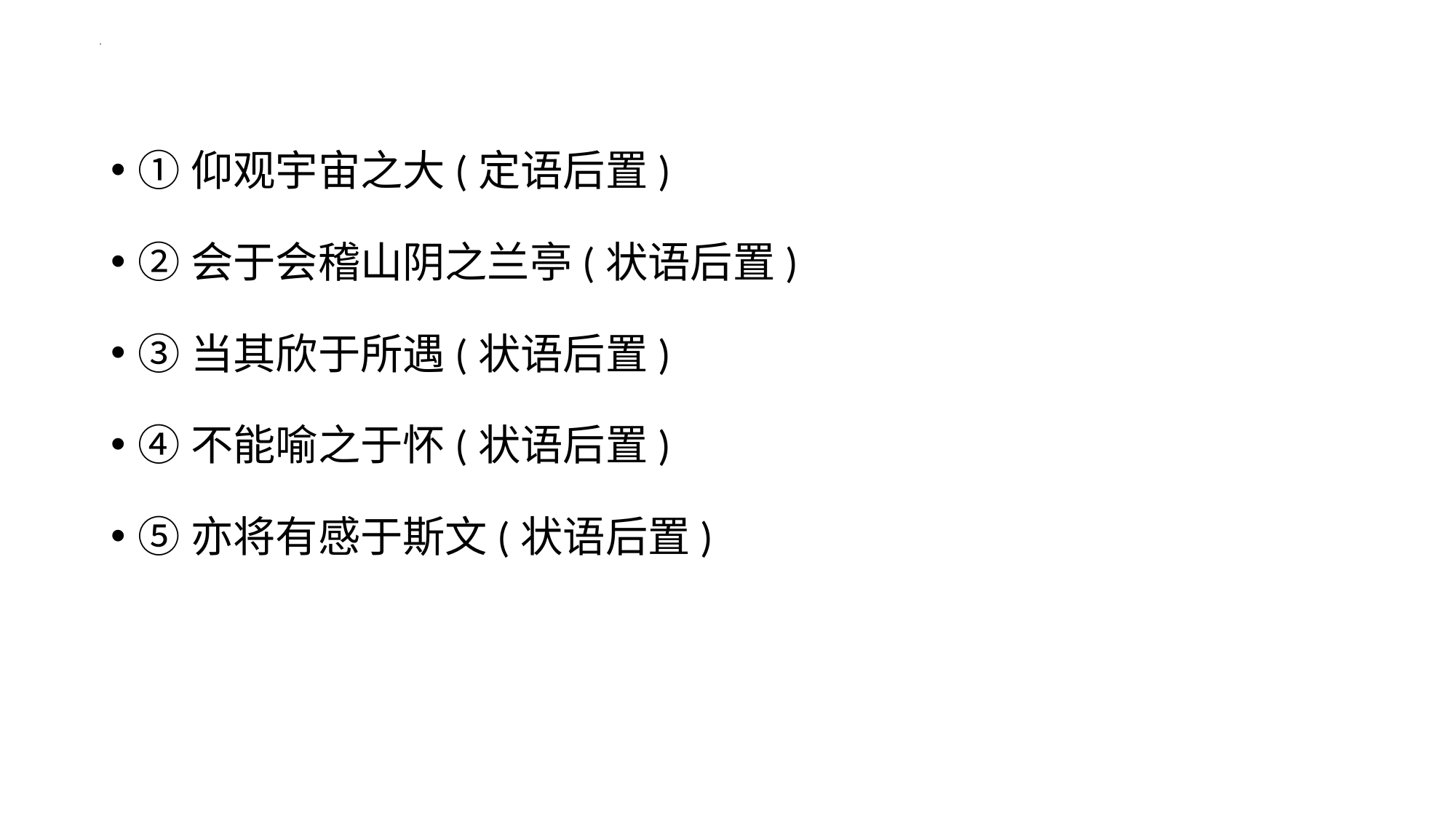

①仰观宇宙之大(定语后置)
②会于会稽山阴之兰亭(状语后置)
③当其欣于所遇(状语后置)
④不能喻之于怀(状语后置)
⑤亦将有感于斯文(状语后置)